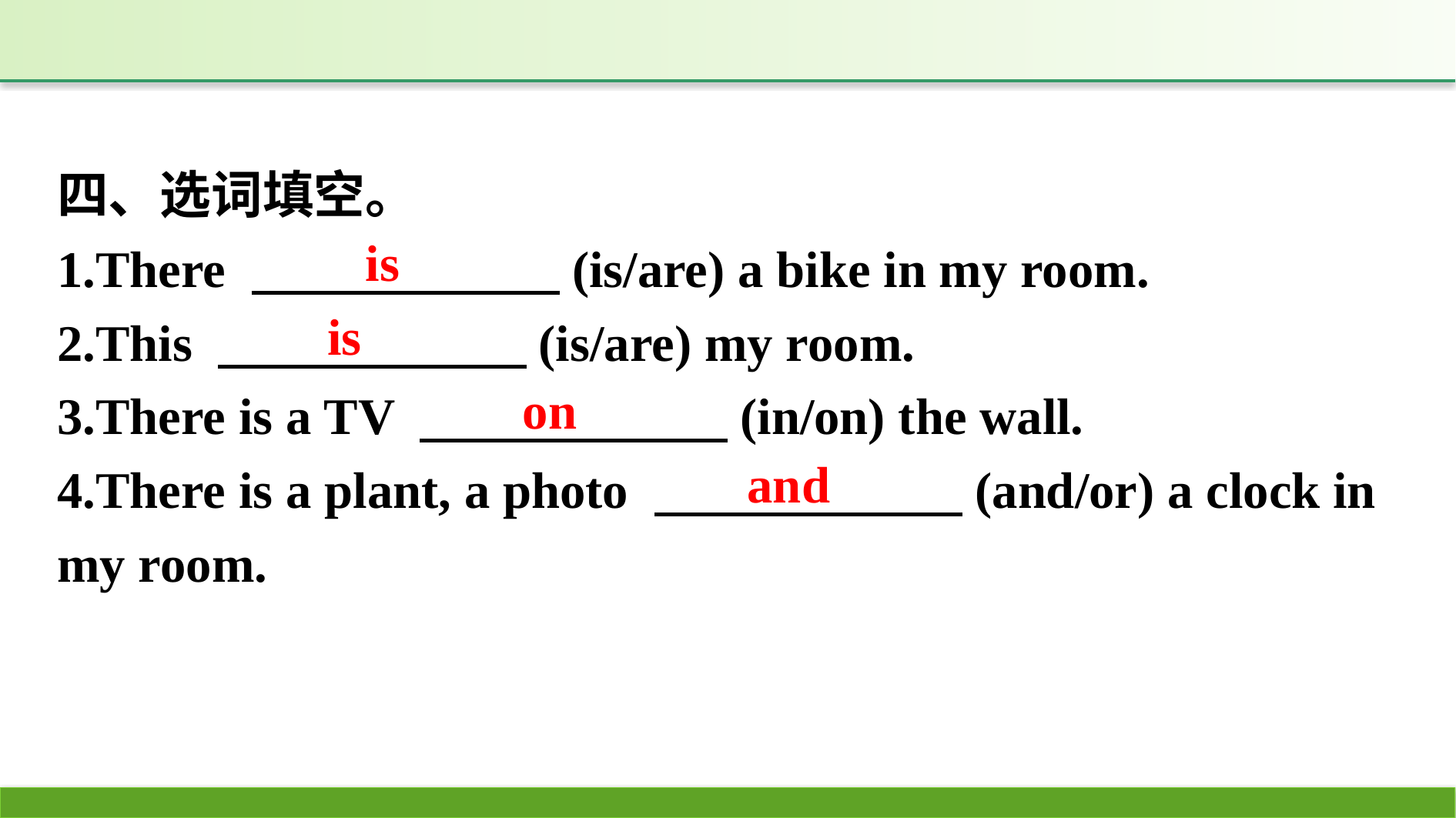

四、选词填空。
1.There 　　　　　　(is/are) a bike in my room.
2.This 　　　　　　(is/are) my room.
3.There is a TV 　　　　　　(in/on) the wall.
4.There is a plant, a photo 　　　　　　(and/or) a clock in my room.
is
is
on
and